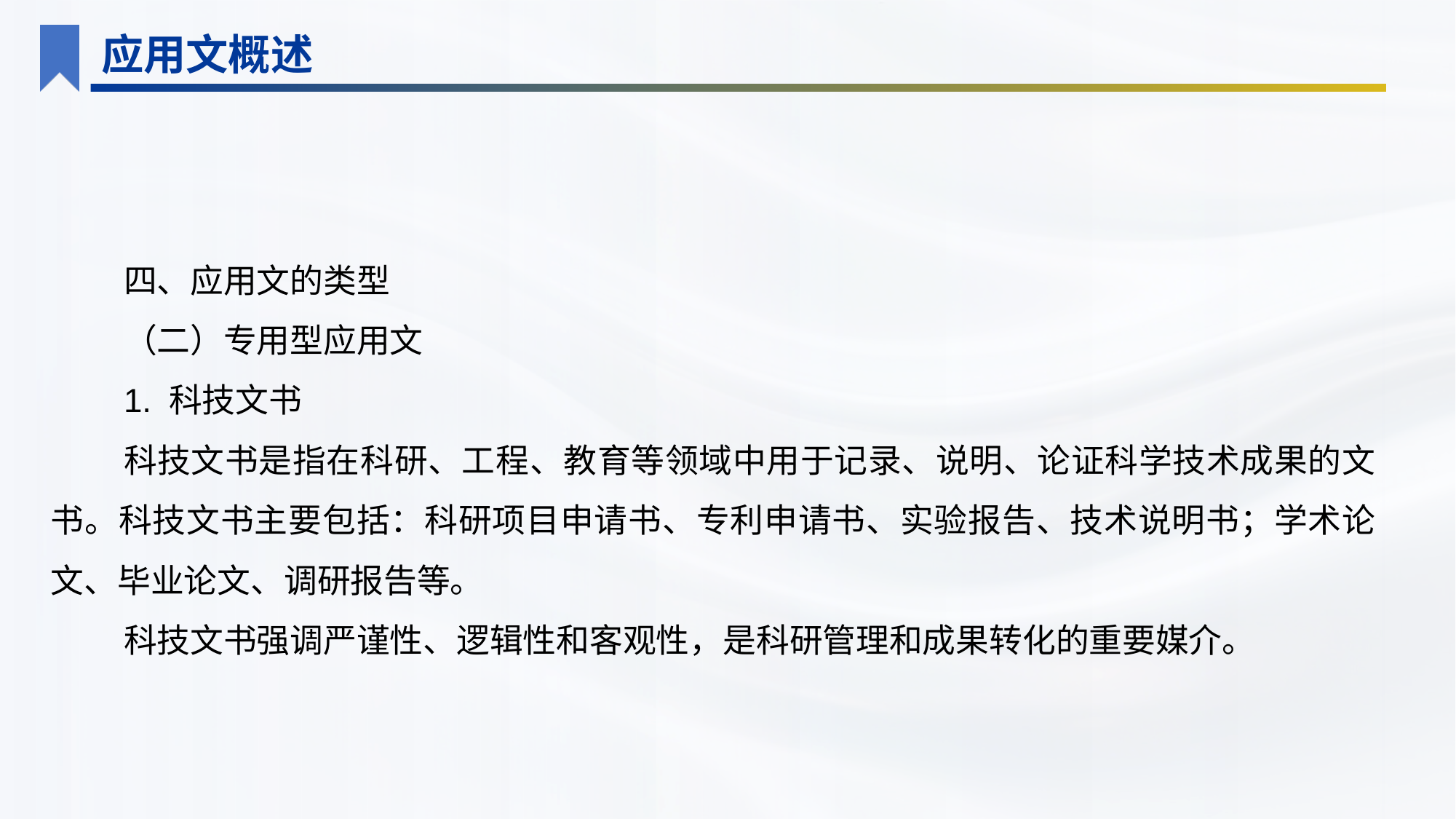

应用文概述
四、应用文的类型
（二）专用型应用文
1. 科技文书
科技文书是指在科研、工程、教育等领域中用于记录、说明、论证科学技术成果的文书。科技文书主要包括：科研项目申请书、专利申请书、实验报告、技术说明书；学术论文、毕业论文、调研报告等。
科技文书强调严谨性、逻辑性和客观性，是科研管理和成果转化的重要媒介。